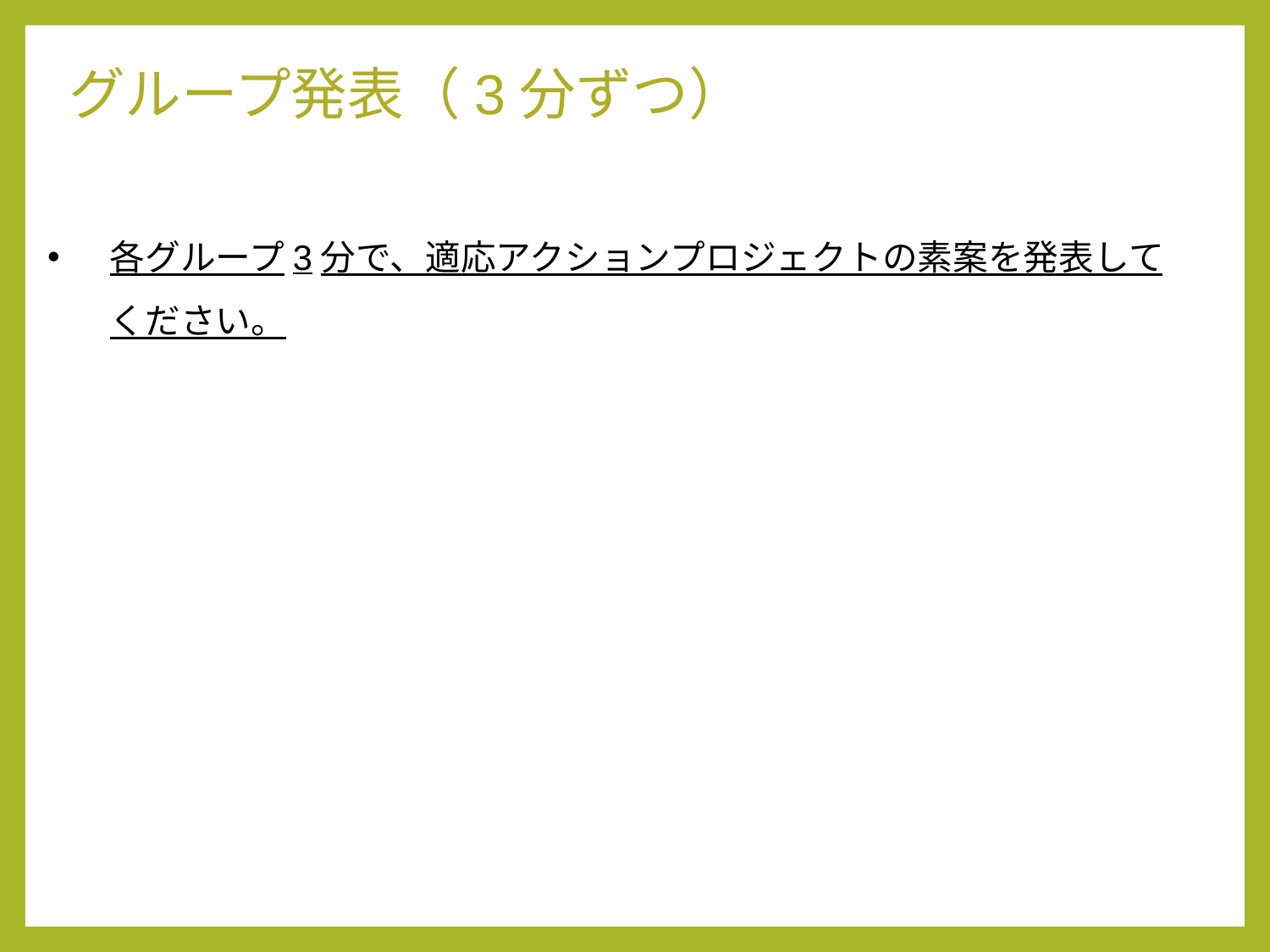

# グループ発表（3分ずつ）
各グループ3分で、適応アクションプロジェクトの素案を発表してください。